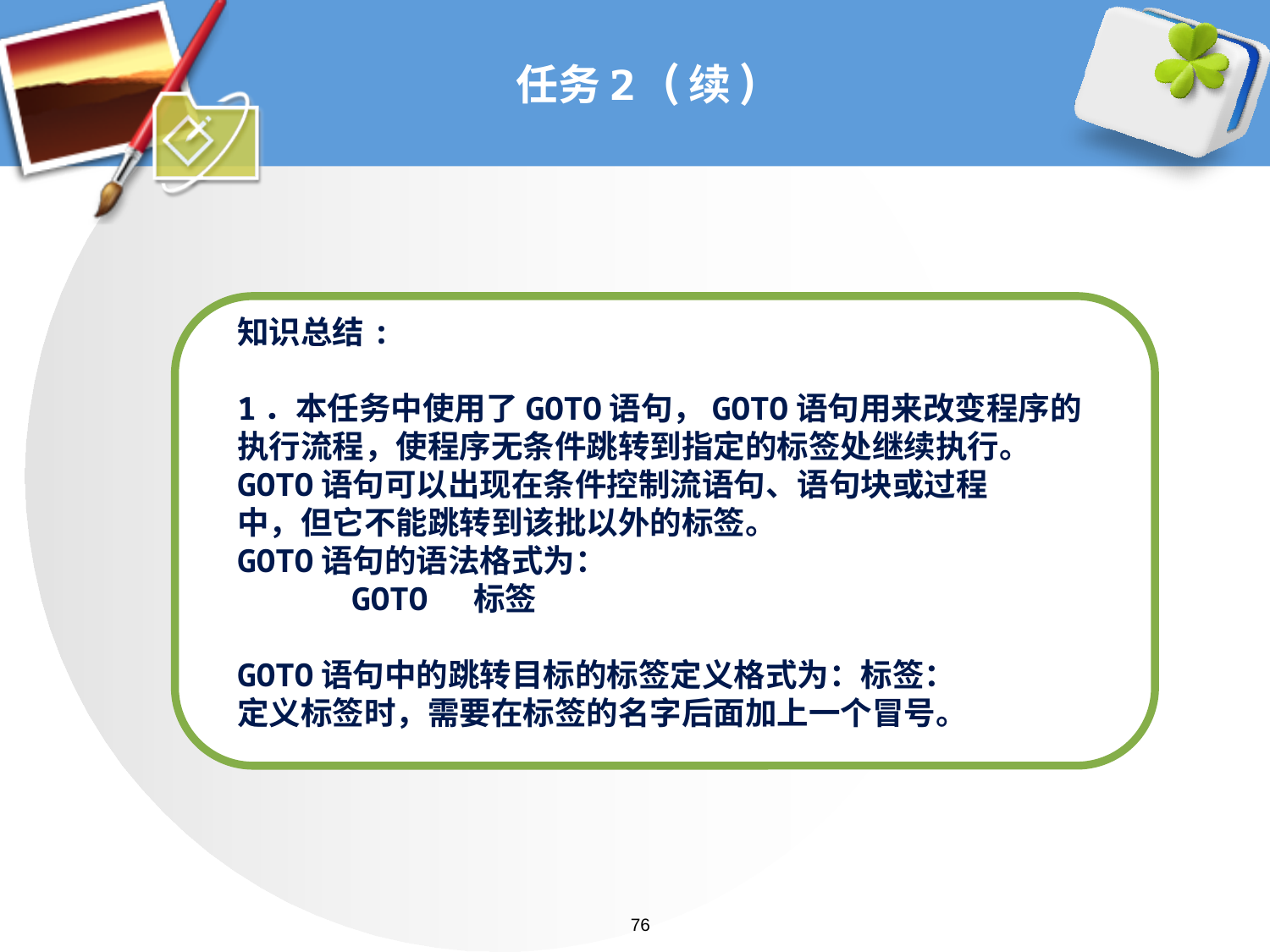

# 任务2    (续)

知识总结:

1．本任务中使用了GOTO语句，GOTO语句用来改变程序的执行流程，使程序无条件跳转到指定的标签处继续执行。
GOTO语句可以出现在条件控制流语句、语句块或过程
中，但它不能跳转到该批以外的标签。
GOTO语句的语法格式为：
      GOTO  标签

GOTO语句中的跳转目标的标签定义格式为：标签：
定义标签时，需要在标签的名字后面加上一个冒号。

76